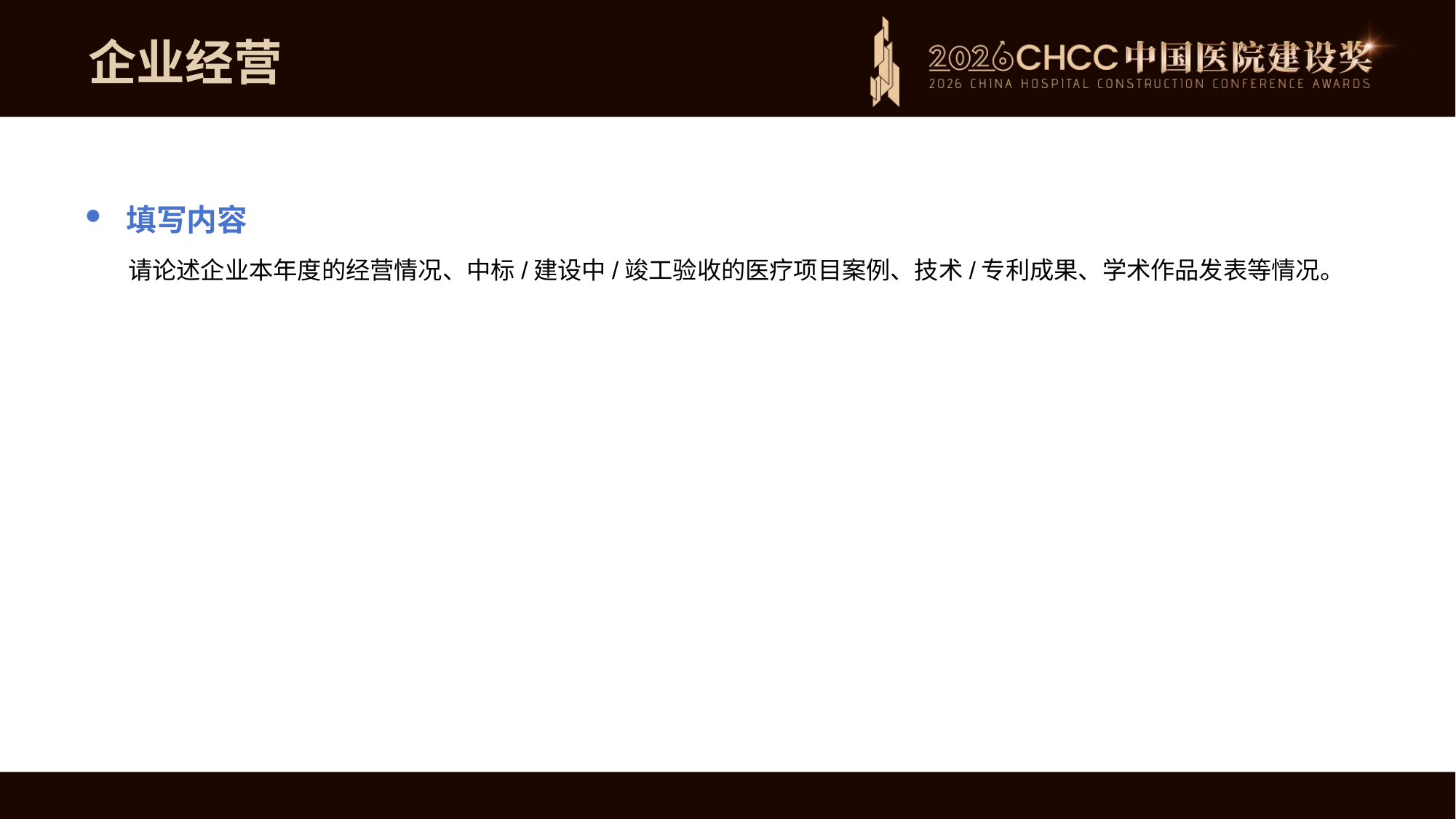

企业经营
填写内容
请论述企业本年度的经营情况、中标/建设中/竣工验收的医疗项目案例、技术/专利成果、学术作品发表等情况。